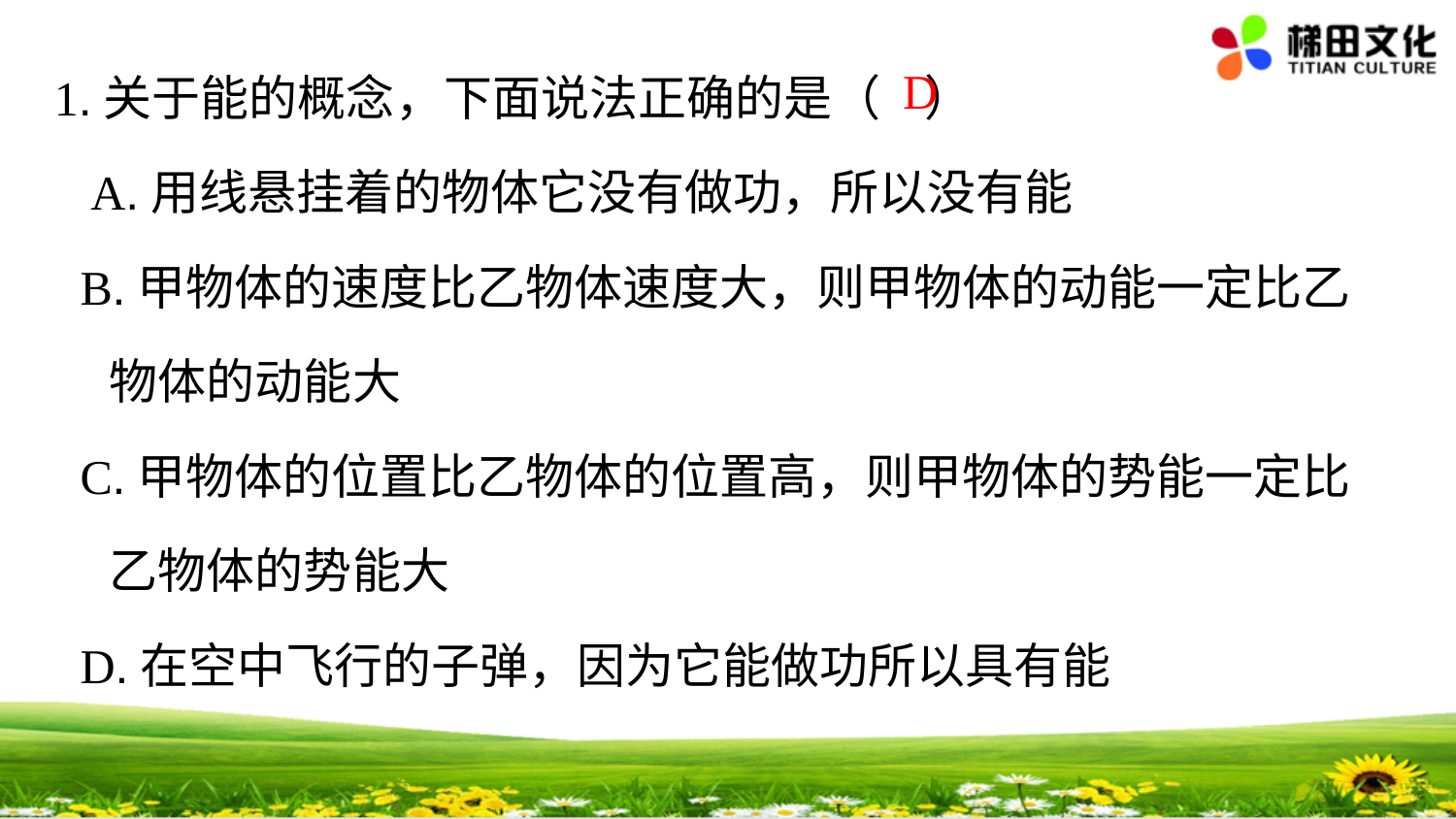

# 1.关于能的概念，下面说法正确的是（    ）
   A.用线悬挂着的物体它没有做功，所以没有能
  B.甲物体的速度比乙物体速度大，则甲物体的动能一定比乙
    物体的动能大
  C.甲物体的位置比乙物体的位置高，则甲物体的势能一定比
    乙物体的势能大
  D.在空中飞行的子弹，因为它能做功所以具有能
D